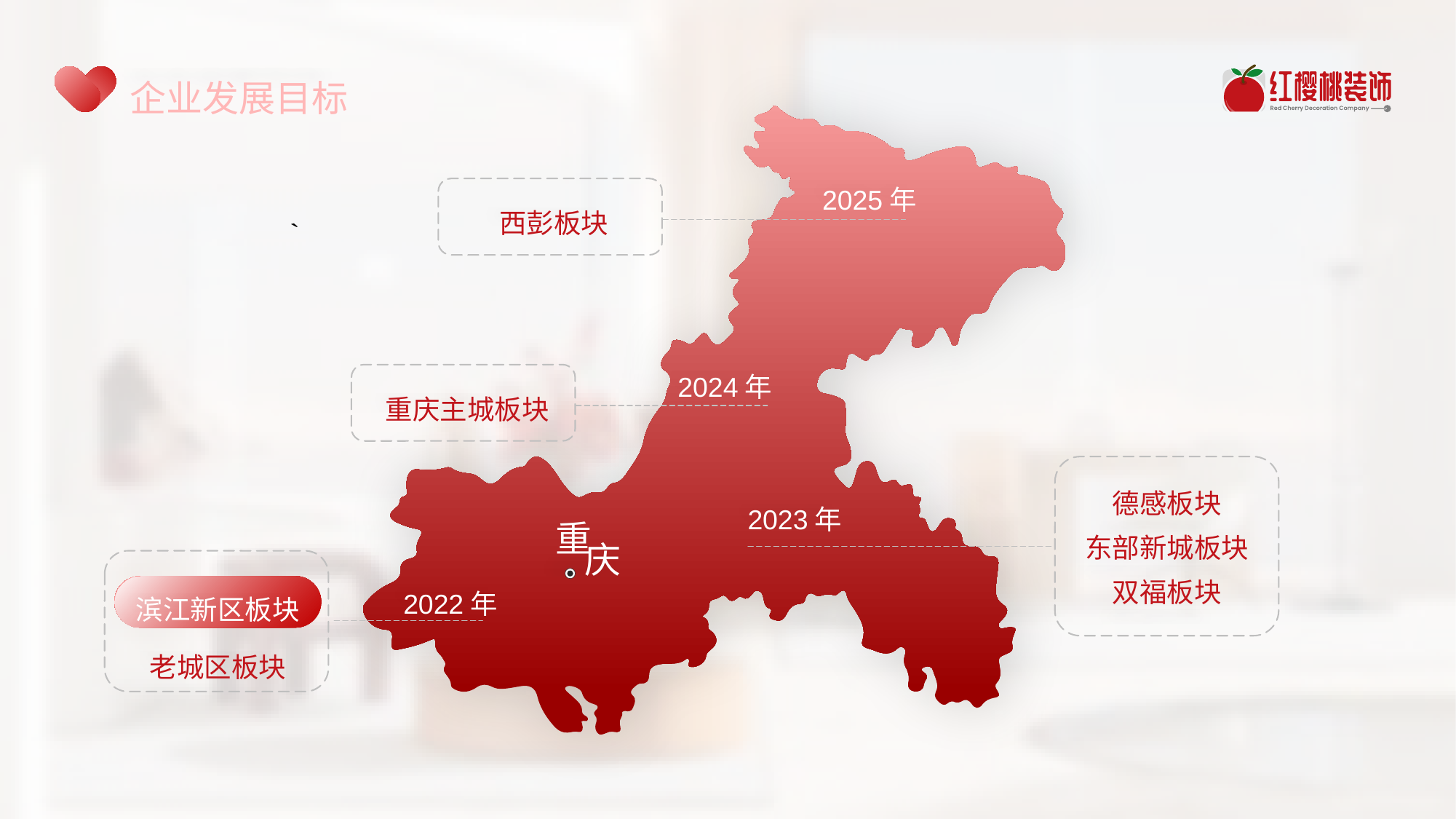

企业发展目标

`
2025年

西彭板块
2024年

重庆主城板块

2023年
德感板块
重
      庆
东部新城板块

2022年

滨江新区板块

双福板块
老城区板块